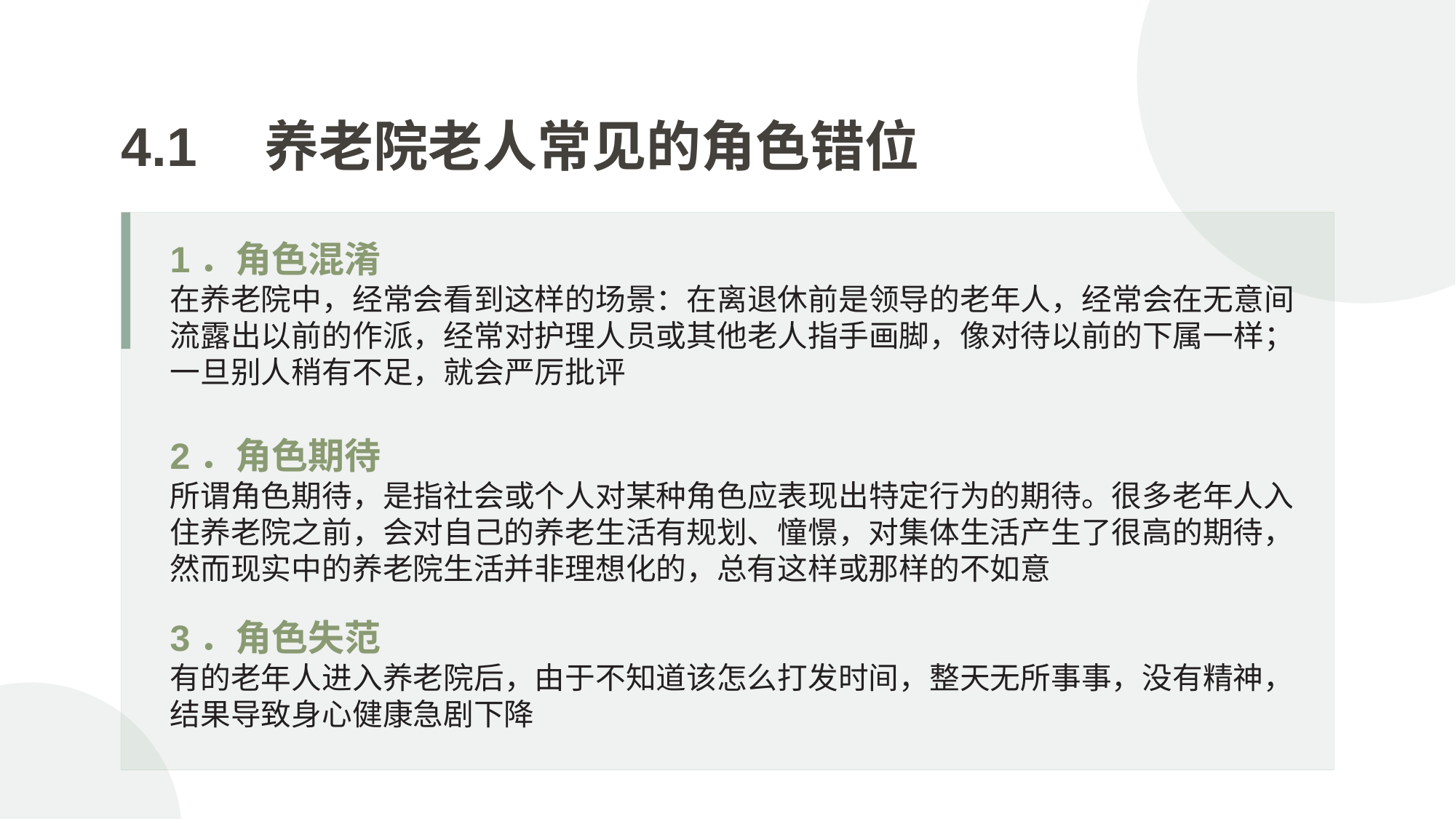

4.1　养老院老人常见的角色错位

1．角色混淆
在养老院中，经常会看到这样的场景：在离退休前是领导的老年人，经常会在无意间流露出以前的作派，经常对护理人员或其他老人指手画脚，像对待以前的下属一样；一旦别人稍有不足，就会严厉批评

2．角色期待
所谓角色期待，是指社会或个人对某种角色应表现出特定行为的期待。很多老年人入住养老院之前，会对自己的养老生活有规划、憧憬，对集体生活产生了很高的期待，然而现实中的养老院生活并非理想化的，总有这样或那样的不如意

3．角色失范
有的老年人进入养老院后，由于不知道该怎么打发时间，整天无所事事，没有精神，结果导致身心健康急剧下降